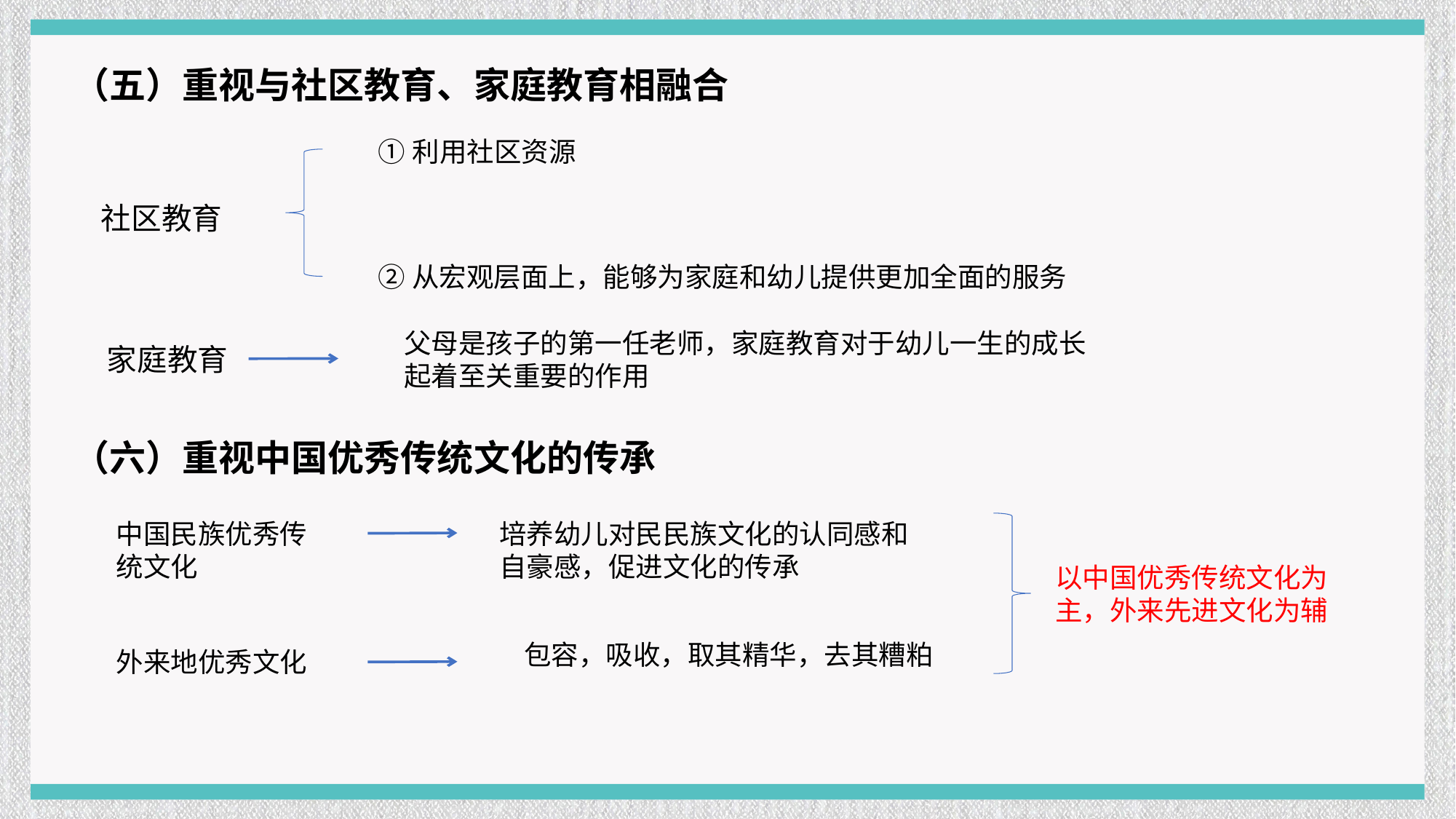

（五）重视与社区教育、家庭教育相融合
①利用社区资源

社区教育
②从宏观层面上，能够为家庭和幼儿提供更加全面的服务
父母是孩子的第一任老师，家庭教育对于幼儿一生的成长起着至关重要的作用
家庭教育
（六）重视中国优秀传统文化的传承
中国民族优秀传统文化
培养幼儿对民民族文化的认同感和自豪感，促进文化的传承

以中国优秀传统文化为主，外来先进文化为辅
包容，吸收，取其精华，去其糟粕
外来地优秀文化